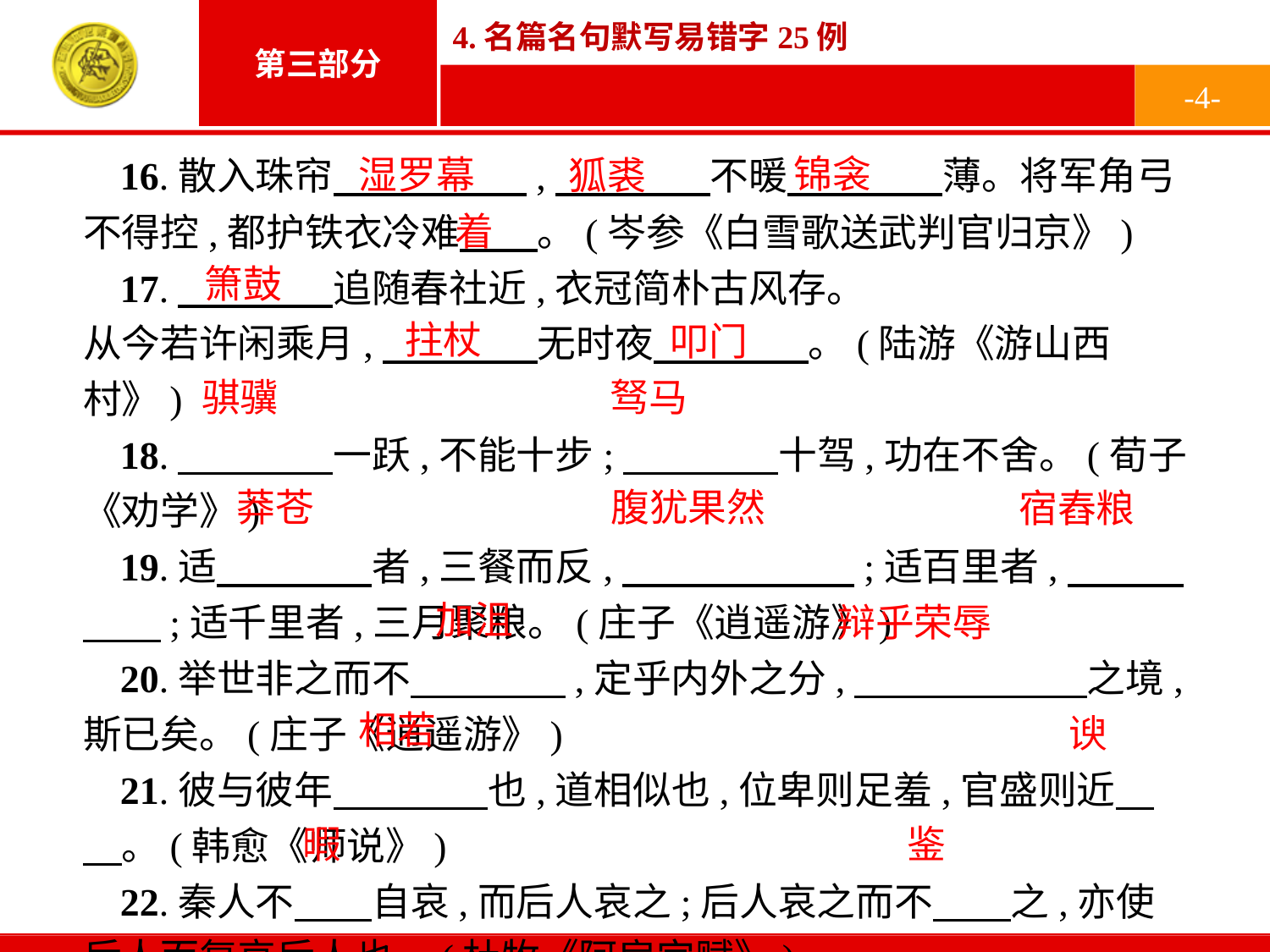

-4-
锦衾
湿罗幕
16.散入珠帘　　　　　,　　　　不暖　　　　薄。将军角弓不得控,都护铁衣冷难　　。(岑参《白雪歌送武判官归京》)
17.　　　　追随春社近,衣冠简朴古风存。                                 从今若许闲乘月,　　　　无时夜　　　　。(陆游《游山西村》)
18.　　　　一跃,不能十步;　　　　十驾,功在不舍。(荀子《劝学》)
19.适　　　　者,三餐而反,　　　　　　;适百里者,　　　　　;适千里者,三月聚粮。(庄子《逍遥游》)
20.举世非之而不　　　　,定乎内外之分,　　　　　　之境,斯已矣。(庄子《逍遥游》)
21.彼与彼年　　　　也,道相似也,位卑则足羞,官盛则近　　。(韩愈《师说》)
22.秦人不　　自哀,而后人哀之;后人哀之而不　　之,亦使后人而复哀后人也。(杜牧《阿房宫赋》)
狐裘
着
箫鼓
拄杖
叩门
驽马
骐骥
莽苍
腹犹果然
宿舂粮
加沮
辩乎荣辱
相若
谀
鉴
暇